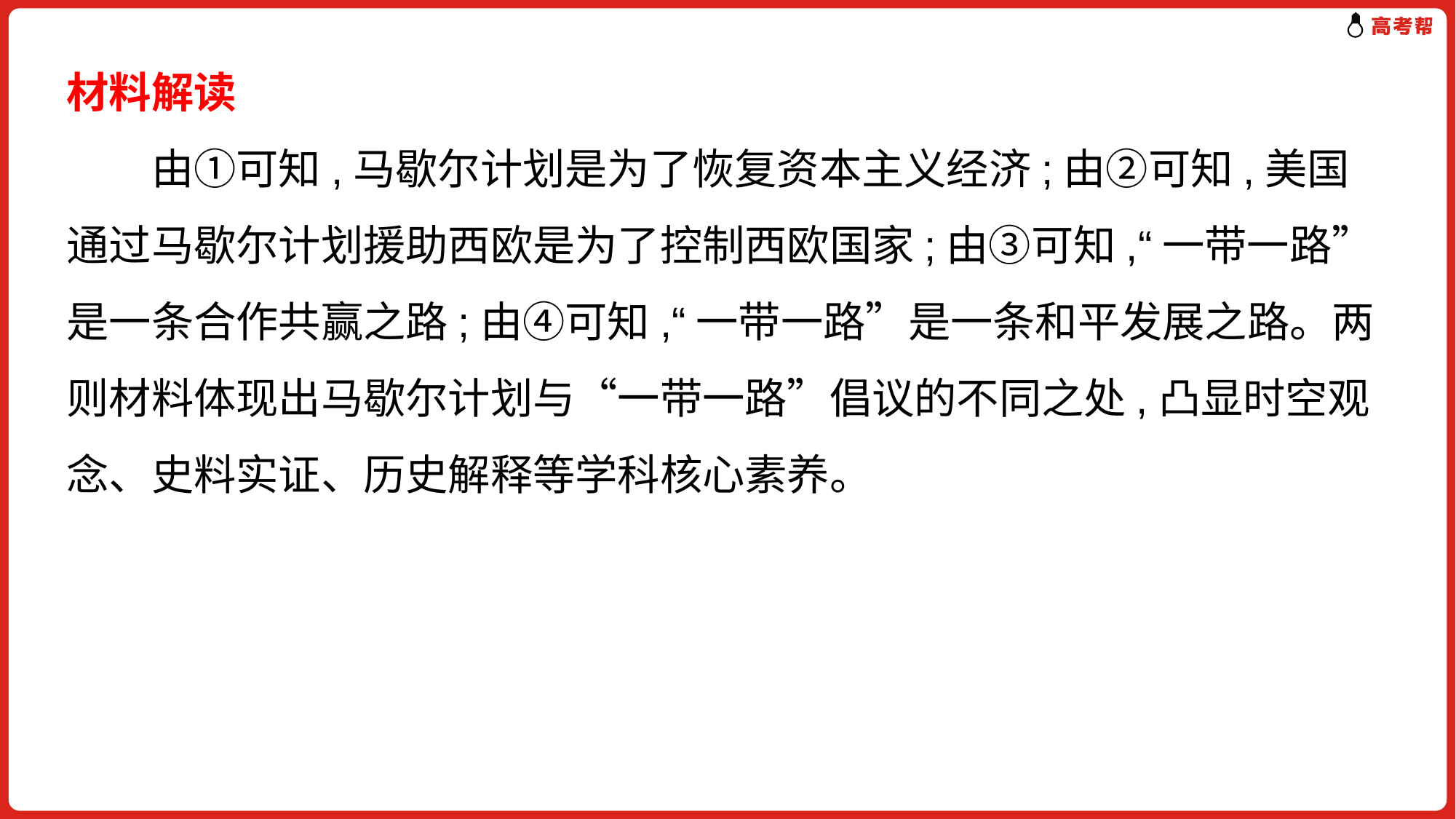

材料解读
　　由①可知,马歇尔计划是为了恢复资本主义经济;由②可知,美国通过马歇尔计划援助西欧是为了控制西欧国家;由③可知,“一带一路”是一条合作共赢之路;由④可知,“一带一路”是一条和平发展之路。两则材料体现出马歇尔计划与“一带一路”倡议的不同之处,凸显时空观念、史料实证、历史解释等学科核心素养。